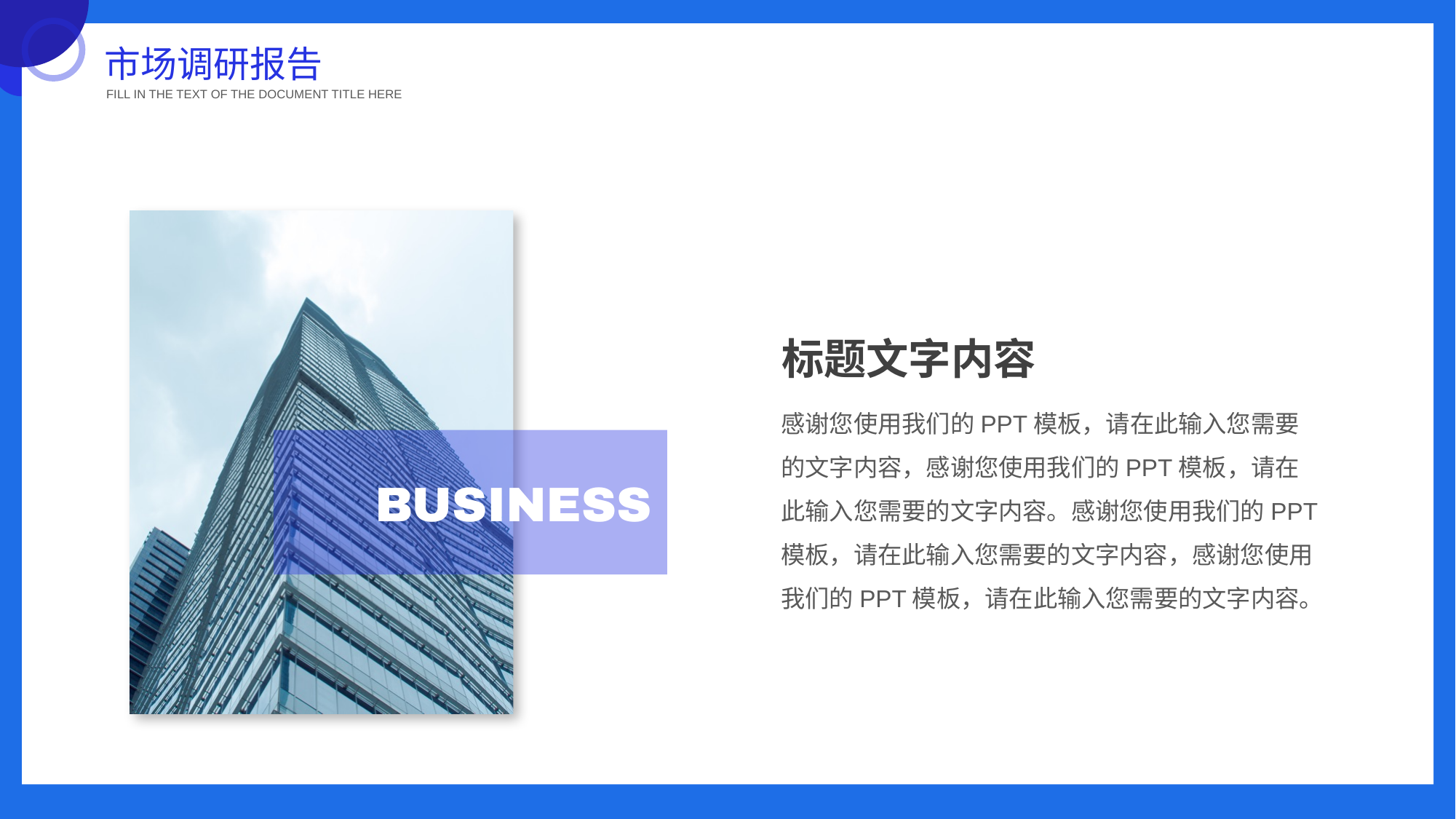

市场调研报告
FILL IN THE TEXT OF THE DOCUMENT TITLE HERE

标题文字内容
感谢您使用我们的PPT模板，请在此输入您需要的文字内容，感谢您使用我们的PPT模板，请在此输入您需要的文字内容。感谢您使用我们的PPT模板，请在此输入您需要的文字内容，感谢您使用我们的PPT模板，请在此输入您需要的文字内容。

BUSINESS